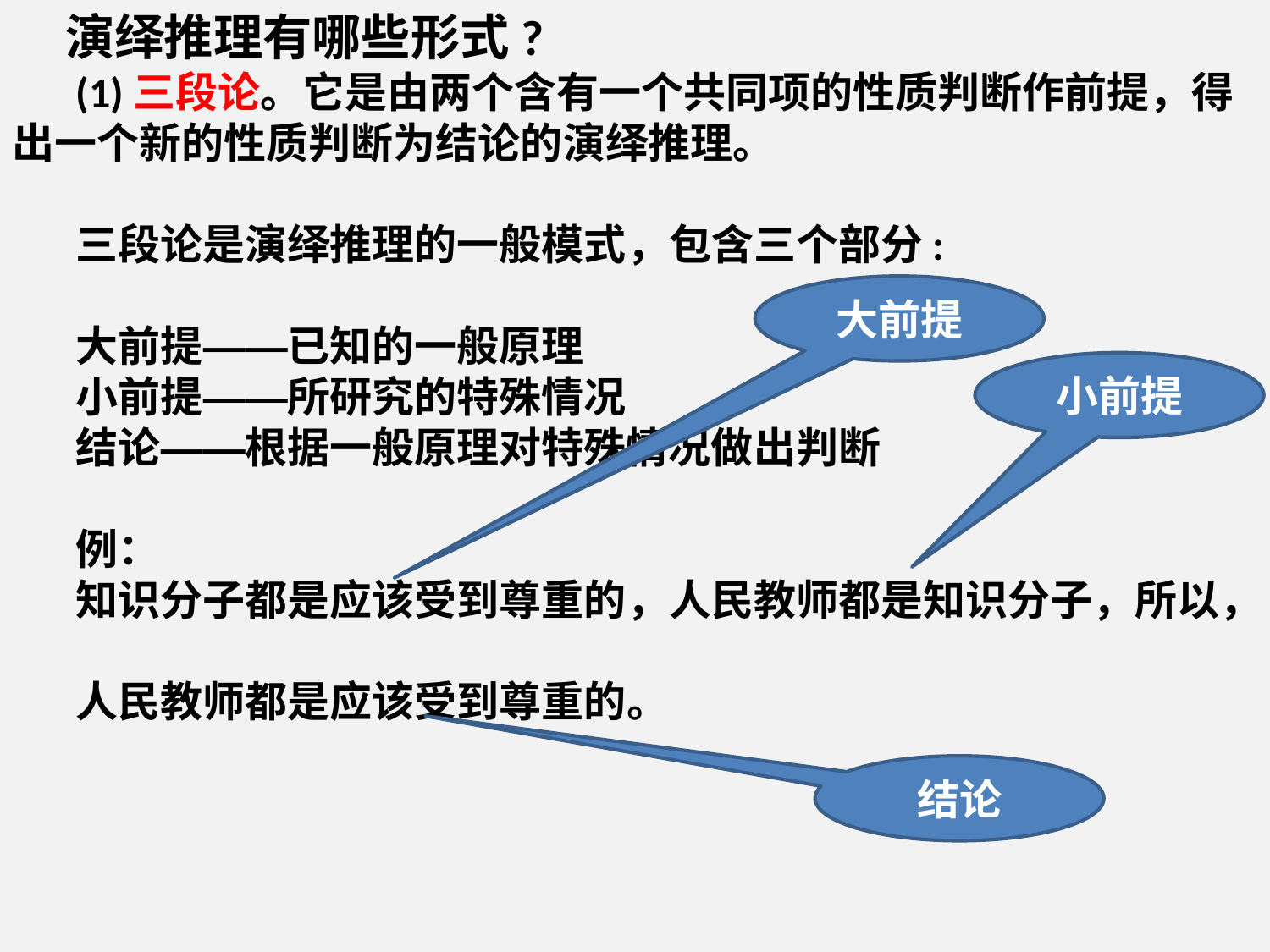

演绎推理有哪些形式?
(1)三段论。它是由两个含有一个共同项的性质判断作前提，得出一个新的性质判断为结论的演绎推理。

三段论是演绎推理的一般模式，包含三个部分:

大前提——已知的一般原理
小前提——所研究的特殊情况
结论——根据一般原理对特殊情况做出判断

例：
知识分子都是应该受到尊重的，人民教师都是知识分子，所以，

人民教师都是应该受到尊重的。

大前提
小前提
结论